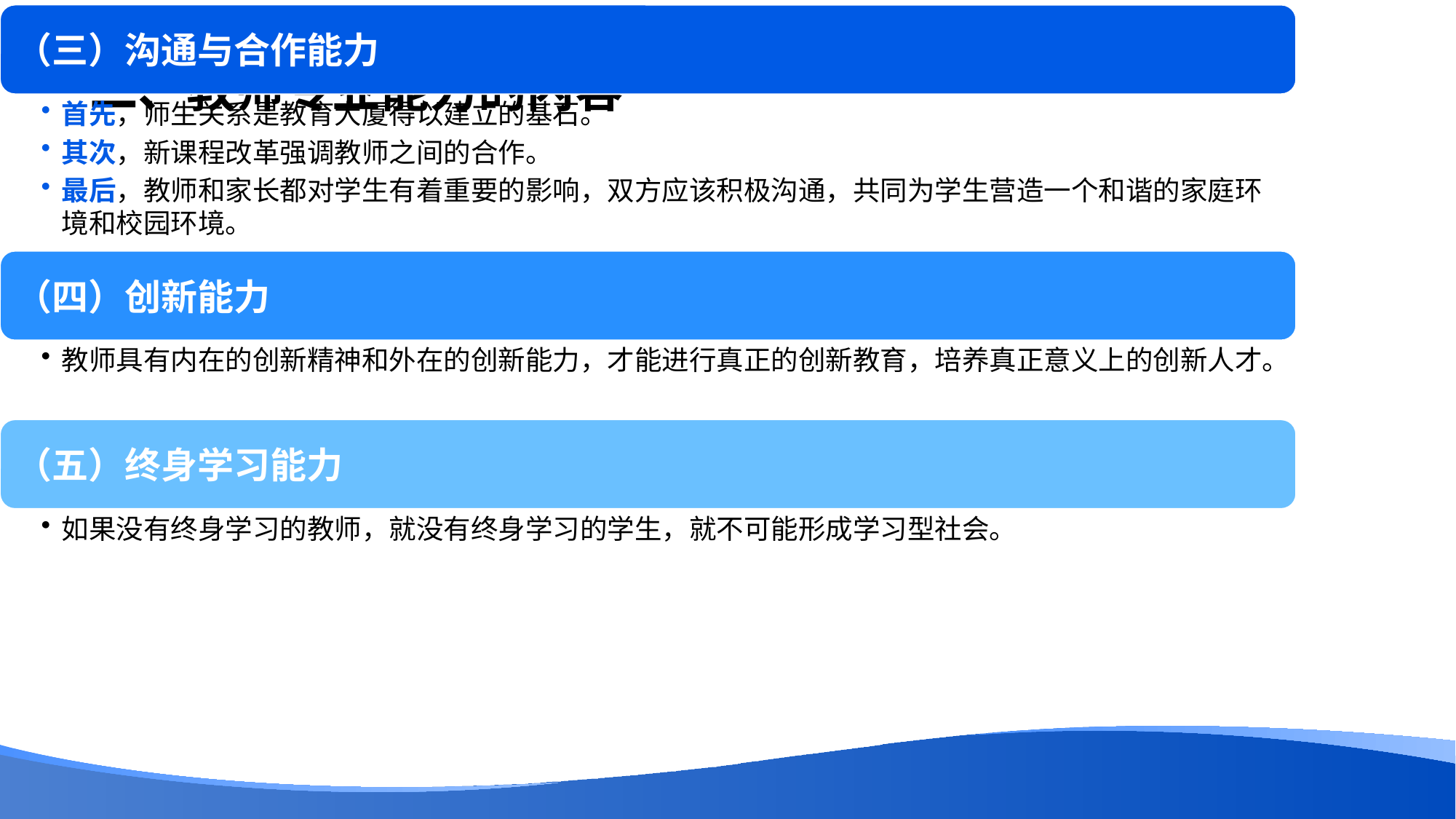

# 二、教师专业能力的内容
（三）沟通与合作能力
首先，师生关系是教育大厦得以建立的基石。
其次，新课程改革强调教师之间的合作。
最后，教师和家长都对学生有着重要的影响，双方应该积极沟通，共同为学生营造一个和谐的家庭环境和校园环境。
（四）创新能力
教师具有内在的创新精神和外在的创新能力，才能进行真正的创新教育，培养真正意义上的创新人才。
（五）终身学习能力
如果没有终身学习的教师，就没有终身学习的学生，就不可能形成学习型社会。